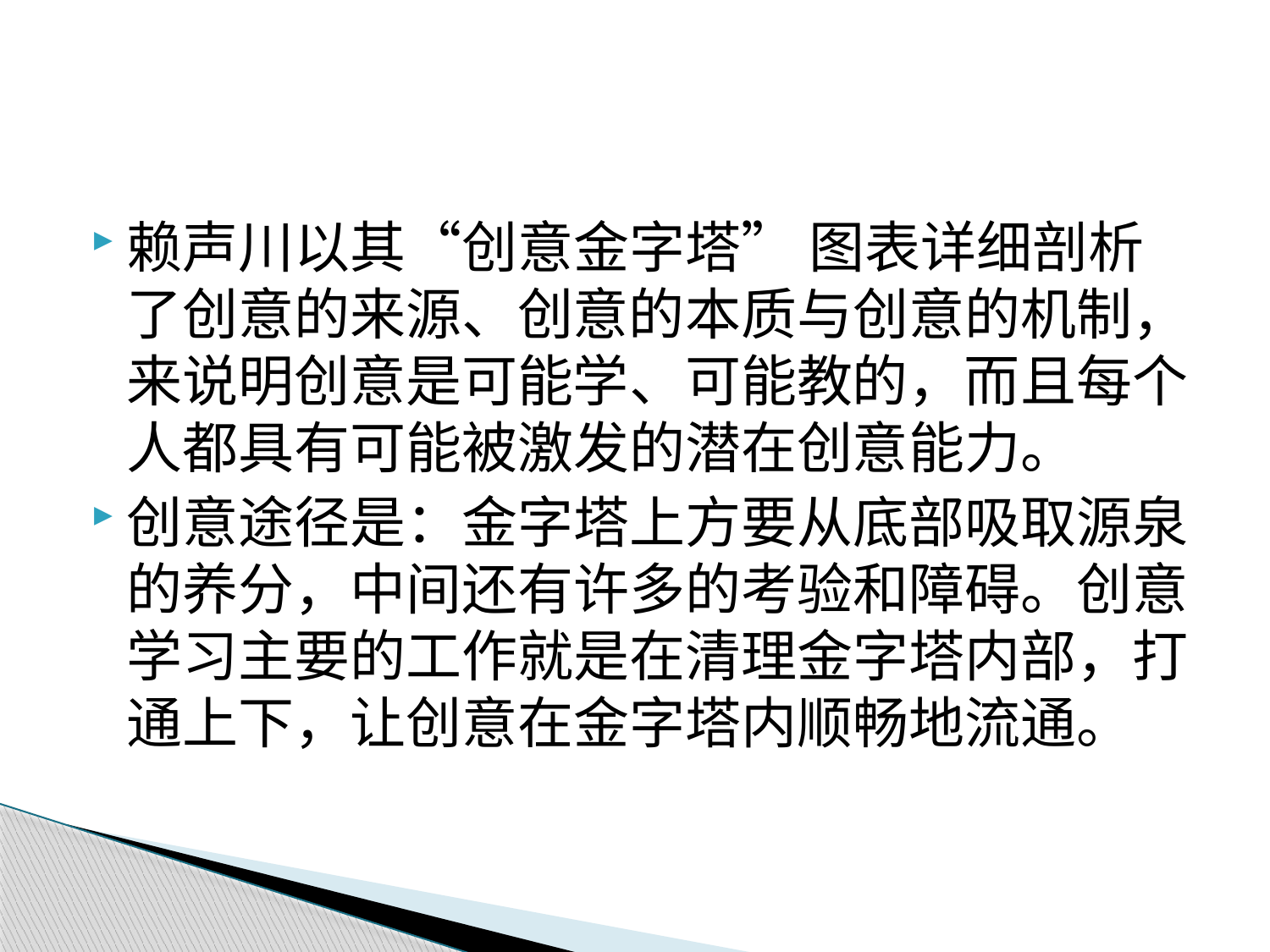

#
赖声川以其“创意金字塔” 图表详细剖析了创意的来源、创意的本质与创意的机制，来说明创意是可能学、可能教的，而且每个人都具有可能被激发的潜在创意能力。
创意途径是：金字塔上方要从底部吸取源泉的养分，中间还有许多的考验和障碍。创意学习主要的工作就是在清理金字塔内部，打通上下，让创意在金字塔内顺畅地流通。